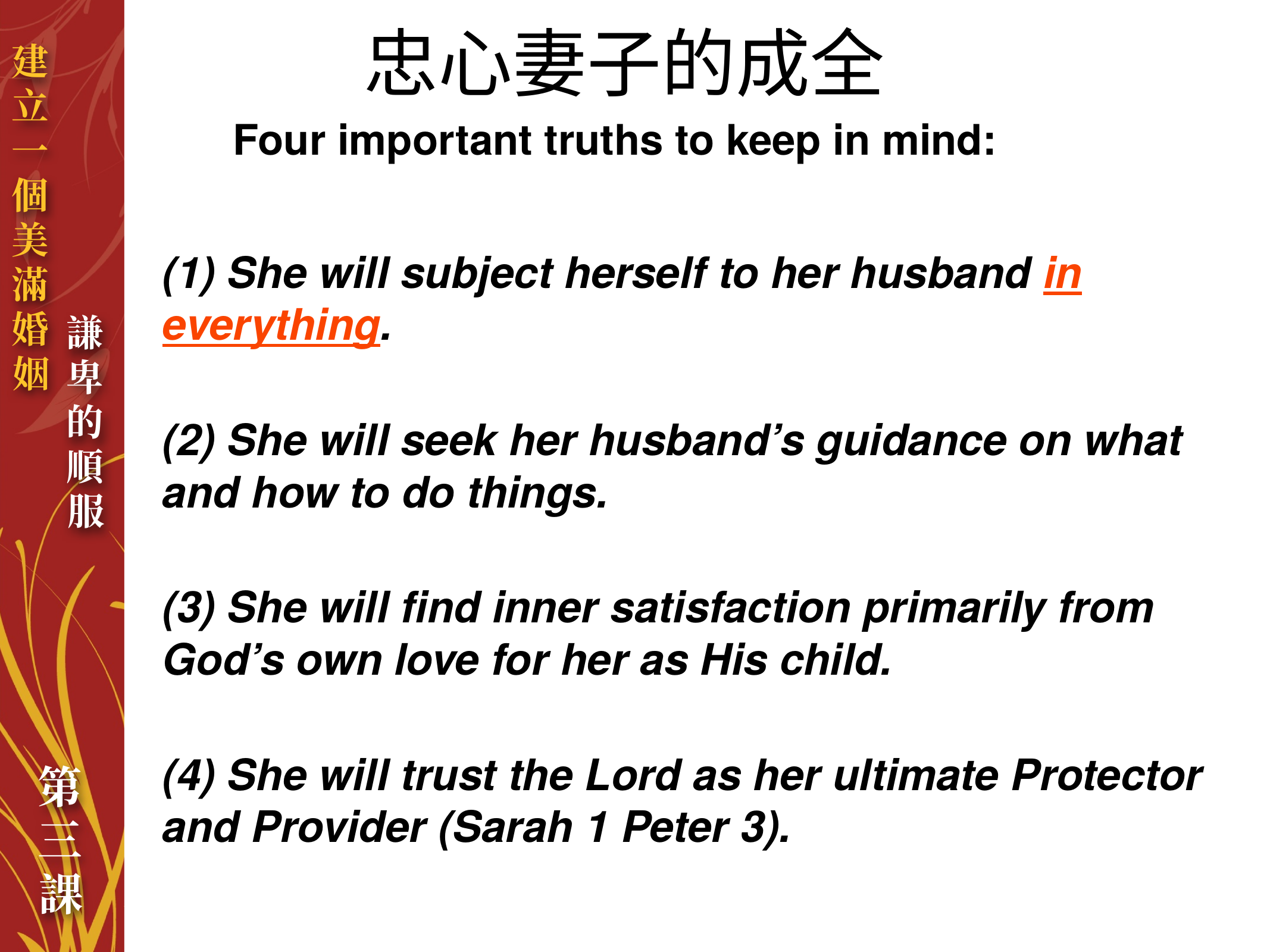

忠心妻子的成全
Four important truths to keep in mind:
(1) She will subject herself to her husband in everything.
(2) She will seek her husband’s guidance on what and how to do things.
(3) She will find inner satisfaction primarily from God’s own love for her as His child.
(4) She will trust the Lord as her ultimate Protector and Provider (Sarah 1 Peter 3).